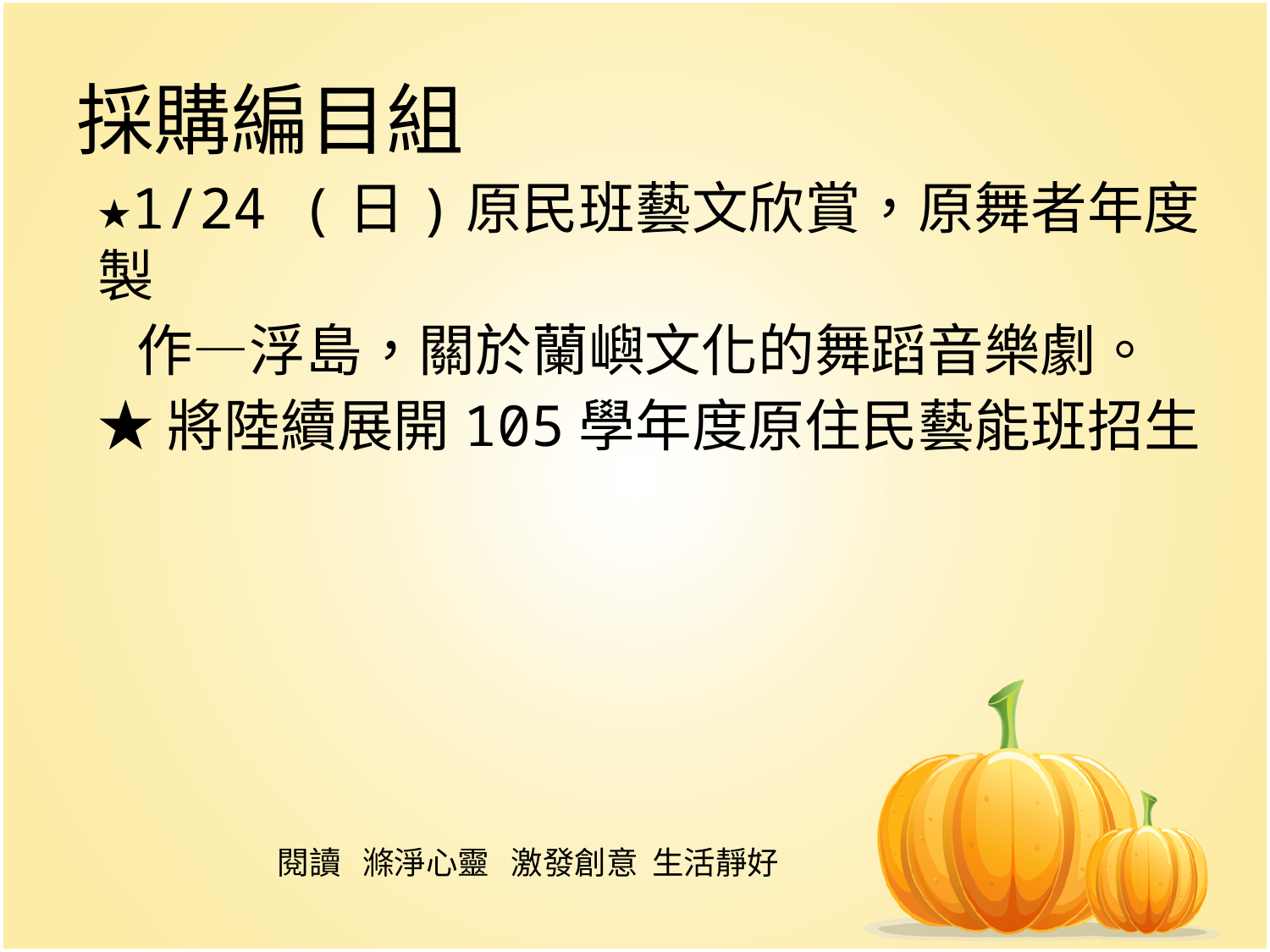

# 採購編目組
★1/24 (日)原民班藝文欣賞，原舞者年度製
  作—浮島，關於蘭嶼文化的舞蹈音樂劇。
★將陸續展開105學年度原住民藝能班招生
閱讀   滌淨心靈   激發創意  生活靜好